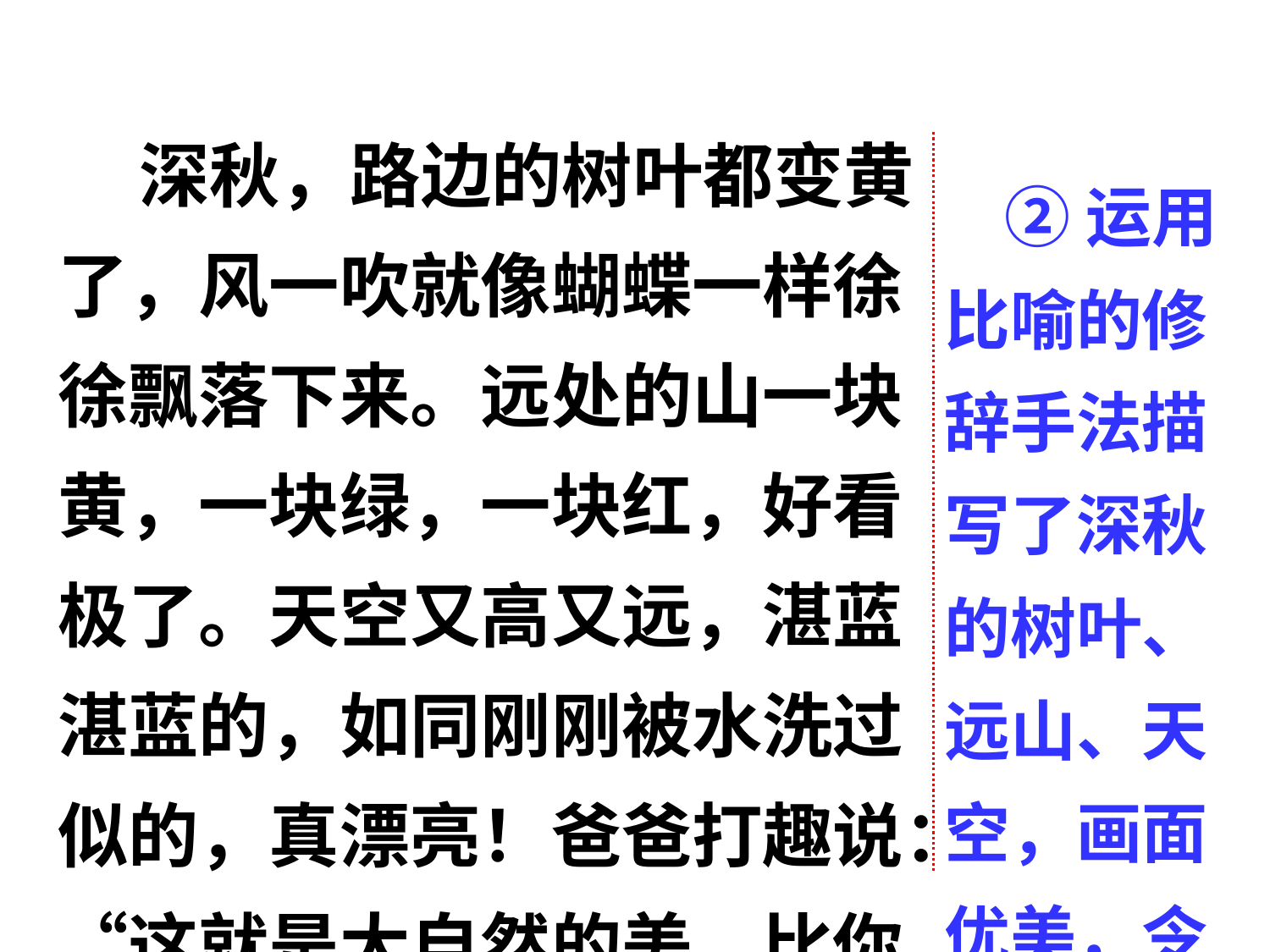

深秋，路边的树叶都变黄了，风一吹就像蝴蝶一样徐徐飘落下来。远处的山一块黄，一块绿，一块红，好看极了。天空又高又远，湛蓝湛蓝的，如同刚刚被水洗过似的，真漂亮！爸爸打趣说：“这就是大自然的美，比你整天待在电脑前好吧！”②
    ②运用比喻的修辞手法描写了深秋的树叶、远山、天空，画面优美，令人向往。